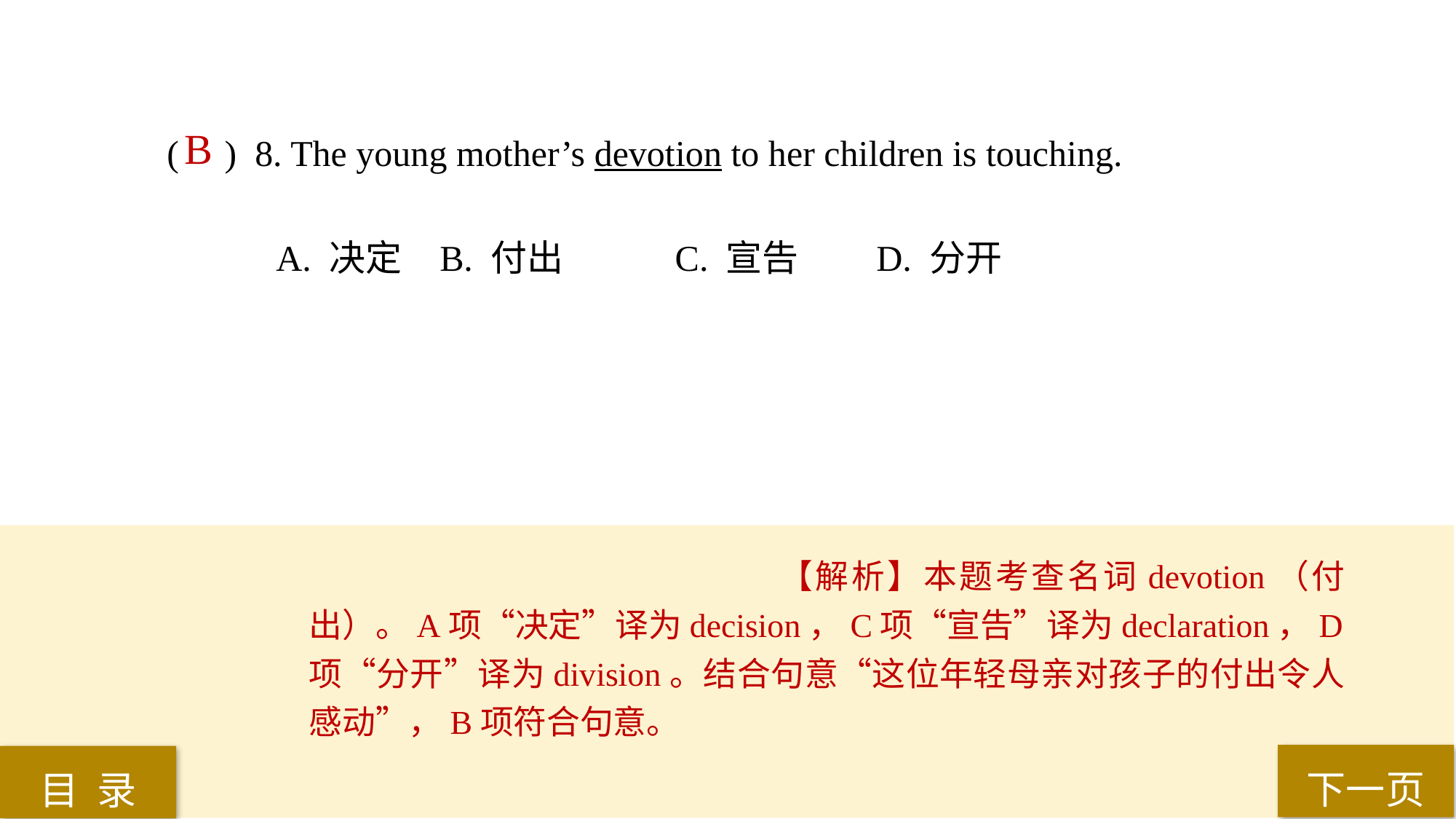

(     )  8. The young mother’s devotion to her children is touching.

A. 决定 	B. 付出	 C. 宣告 	D. 分开
B
【解析】本题考查名词devotion（付出）。A项“决定”译为decision，C项“宣告”译为declaration，D项“分开”译为division。结合句意“这位年轻母亲对孩子的付出令人感动”，B项符合句意。